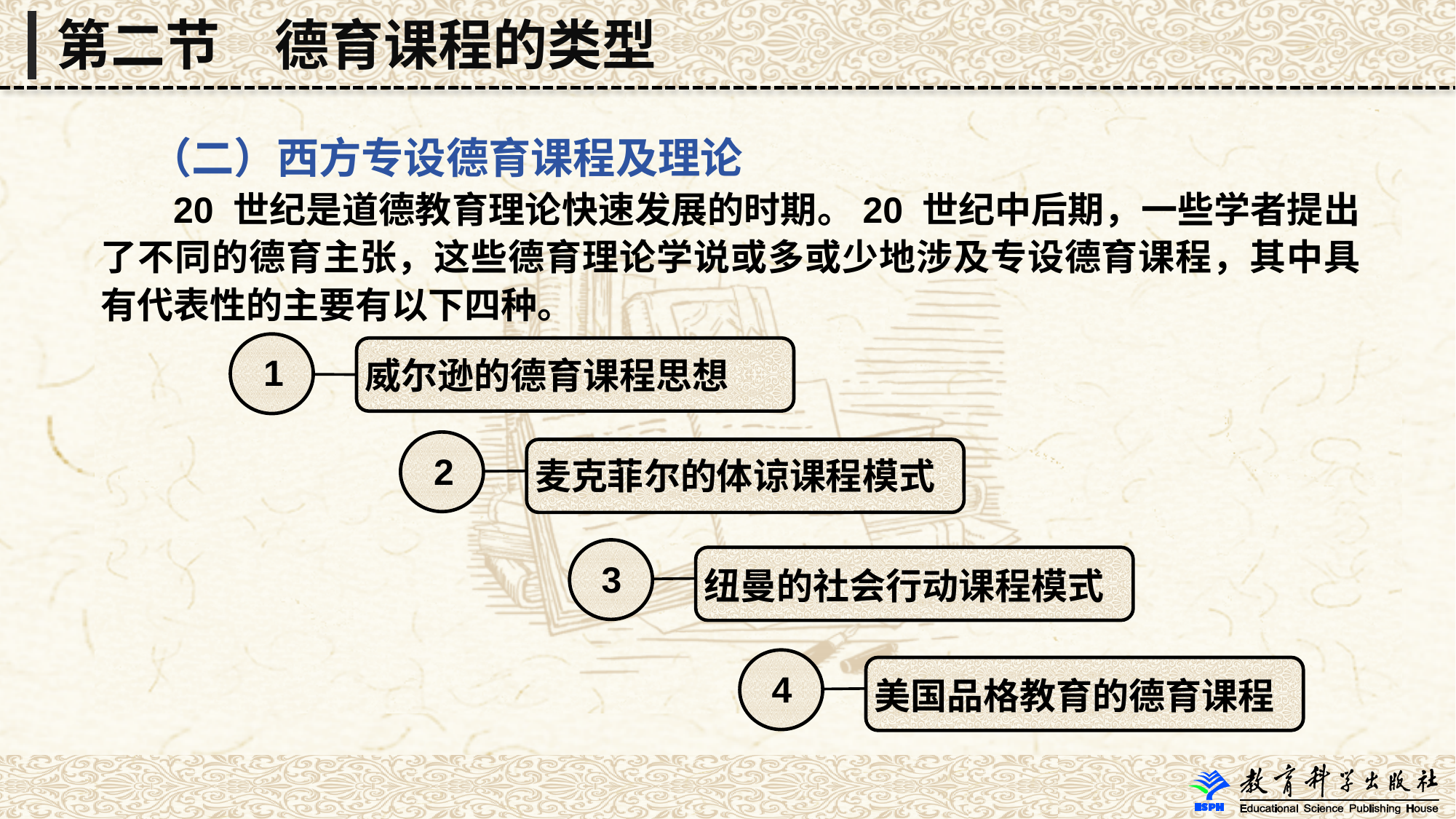

第二节　德育课程的类型
    （二）西方专设德育课程及理论
       20 世纪是道德教育理论快速发展的时期。20 世纪中后期，一些学者提出了不同的德育主张，这些德育理论学说或多或少地涉及专设德育课程，其中具有代表性的主要有以下四种。

1
威尔逊的德育课程思想

2
麦克菲尔的体谅课程模式

3
纽曼的社会行动课程模式

4
美国品格教育的德育课程